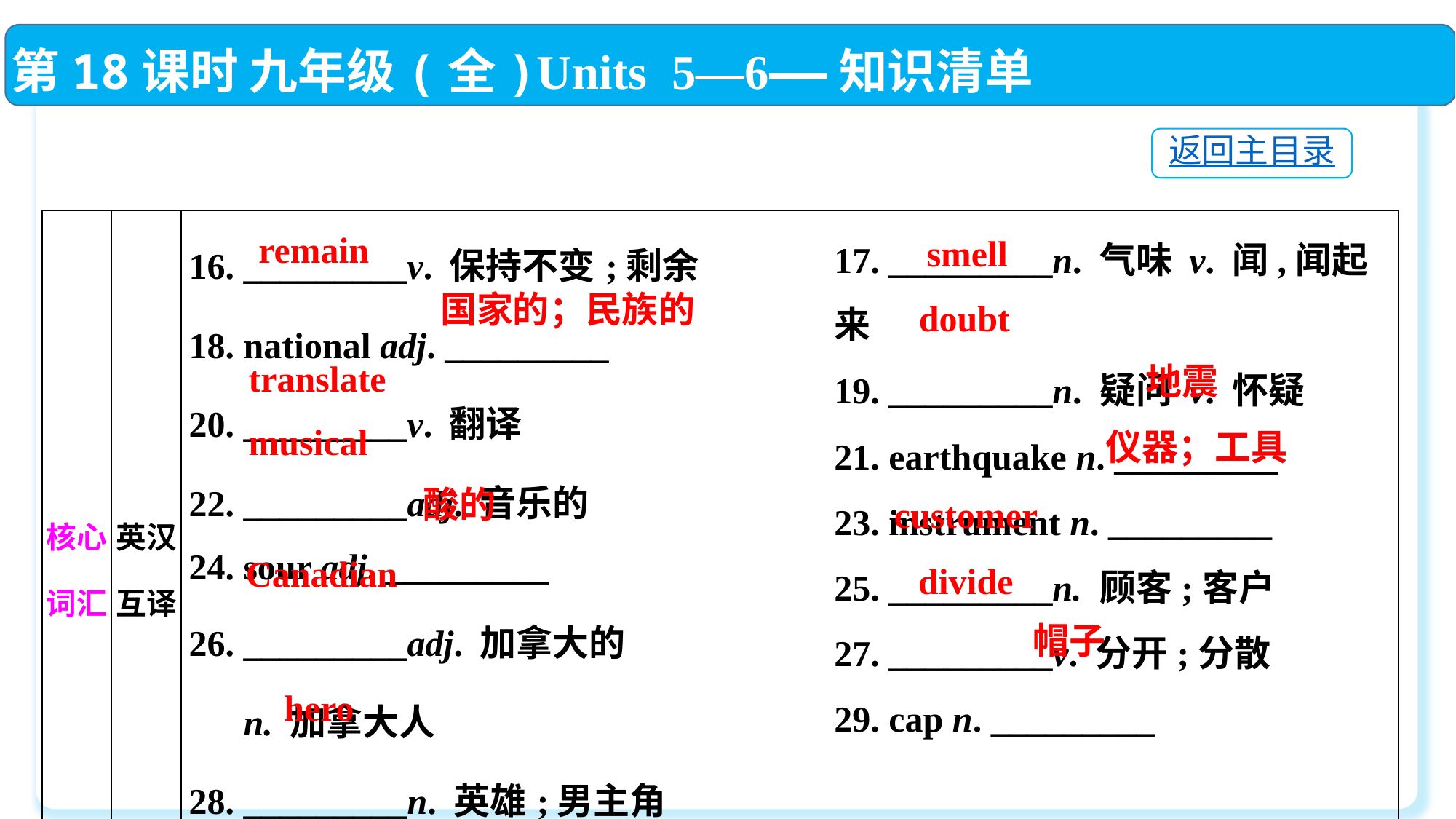

第18课时 九年级(全)Units  5—6——知识清单

返回主目录
17. _________n. 气味 v. 闻,闻起来
19. _________n. 疑问 v. 怀疑
21. earthquake n. _________
23. instrument n. _________
25. _________n. 顾客;客户
27. _________v. 分开;分散
29. cap n. _________

| 核心词汇 | 英汉互译 | 16. \_\_\_\_\_\_\_\_\_v. 保持不变;剩余 18. national adj. \_\_\_\_\_\_\_\_\_　　　 20. \_\_\_\_\_\_\_\_\_v. 翻译 22. \_\_\_\_\_\_\_\_\_adj. 音乐的 24. sour adj. \_\_\_\_\_\_\_\_\_ 26. \_\_\_\_\_\_\_\_\_adj. 加拿大的 n. 加拿大人 28. \_\_\_\_\_\_\_\_\_n. 英雄;男主角 |
| --- | --- | --- |
remain
smell
国家的；民族的
doubt
translate
地震
musical
仪器；工具
酸的
customer
Canadian
divide
帽子
hero